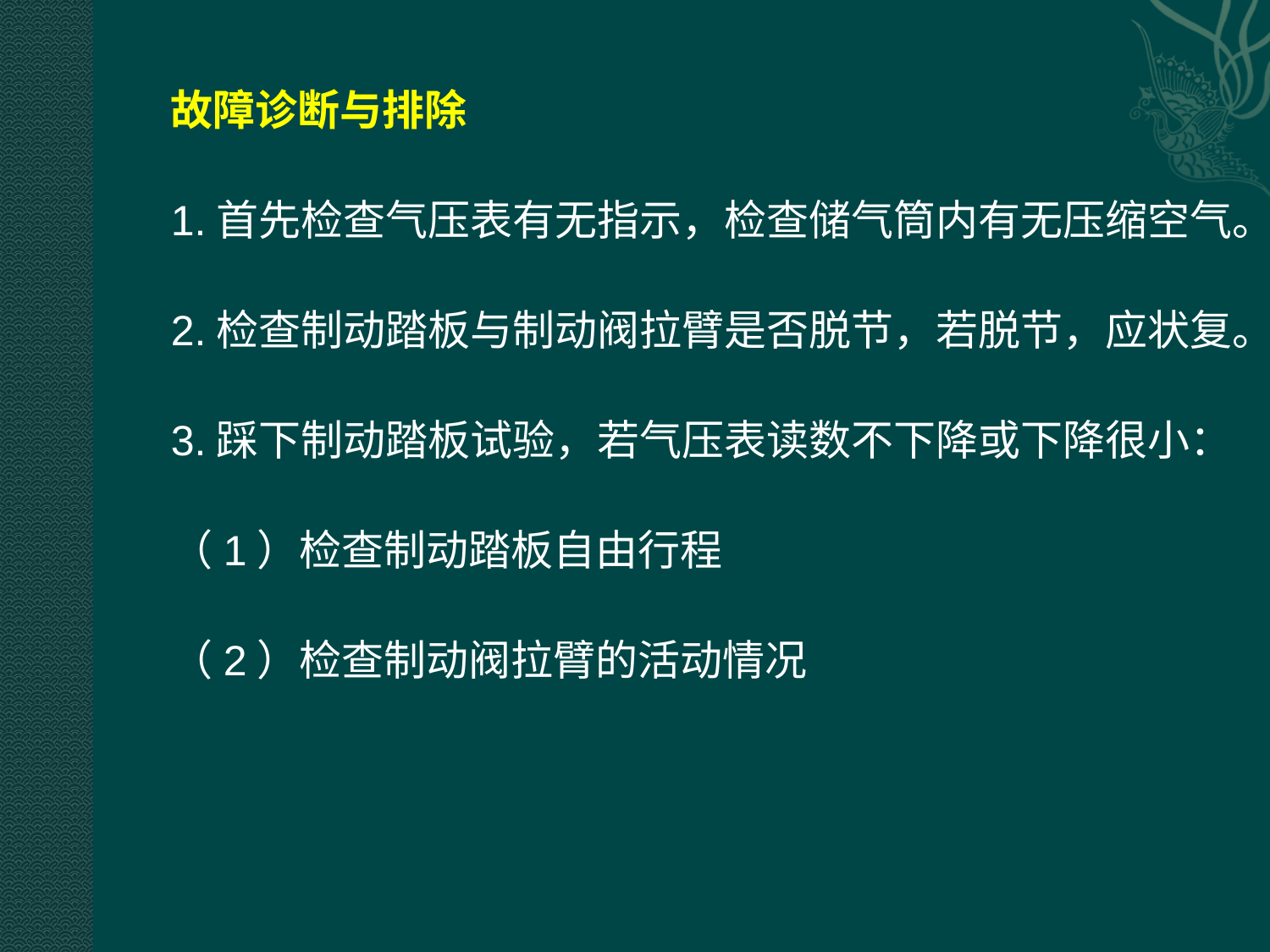

故障诊断与排除
1.首先检查气压表有无指示，检查储气筒内有无压缩空气。
2.检查制动踏板与制动阀拉臂是否脱节，若脱节，应状复。
3.踩下制动踏板试验，若气压表读数不下降或下降很小：
（1）检查制动踏板自由行程
（2）检查制动阀拉臂的活动情况